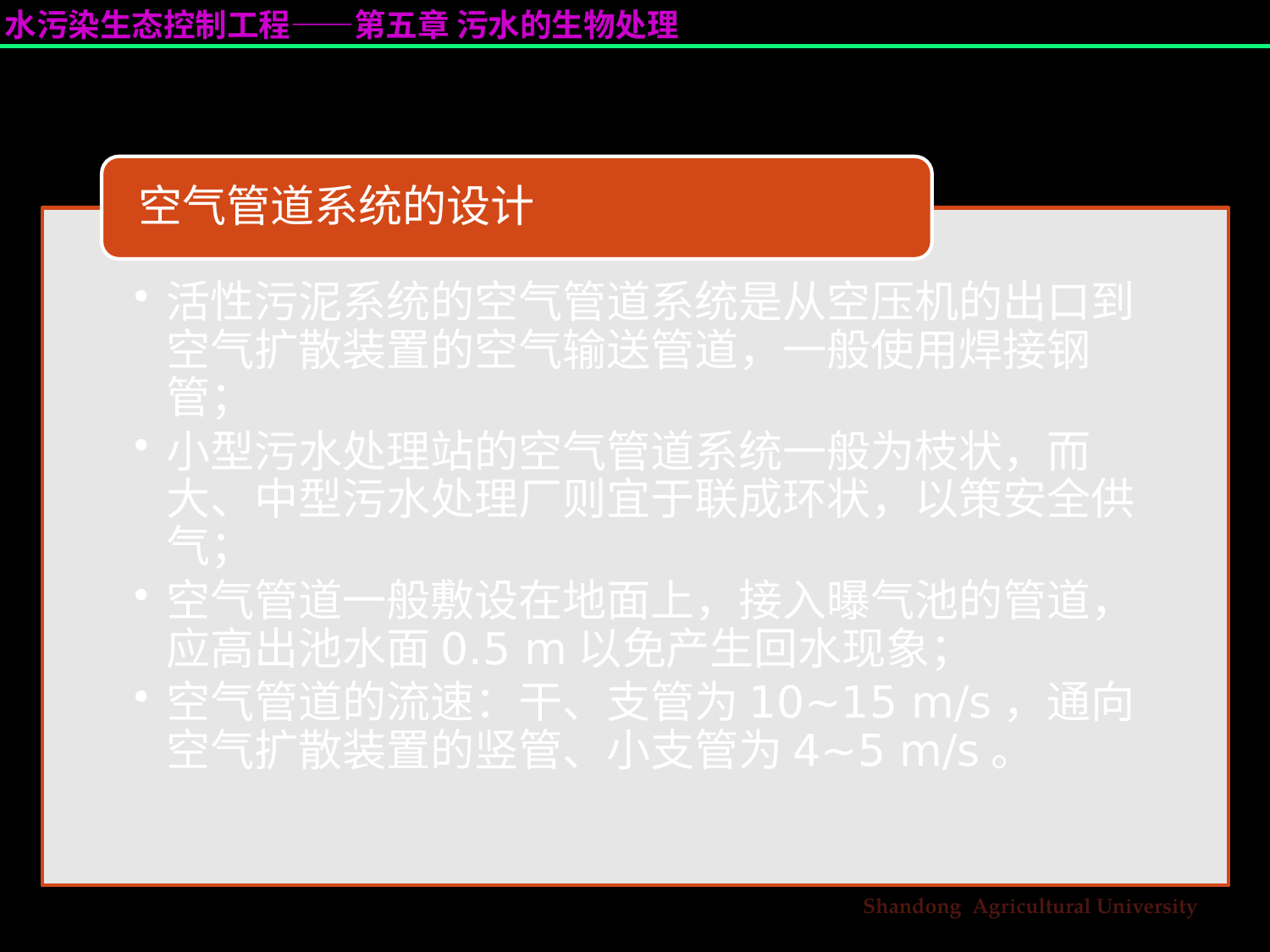

活性污泥系统的空气管道系统是从空压机的出口到空气扩散装置的空气输送管道，一般使用焊接钢管；
小型污水处理站的空气管道系统一般为枝状，而大、中型污水处理厂则宜于联成环状，以策安全供气；
空气管道一般敷设在地面上，接入曝气池的管道，应高出池水面0.5 m以免产生回水现象；
空气管道的流速：干、支管为10~15 m/s，通向空气扩散装置的竖管、小支管为4~5 m/s。
空气管道系统的设计